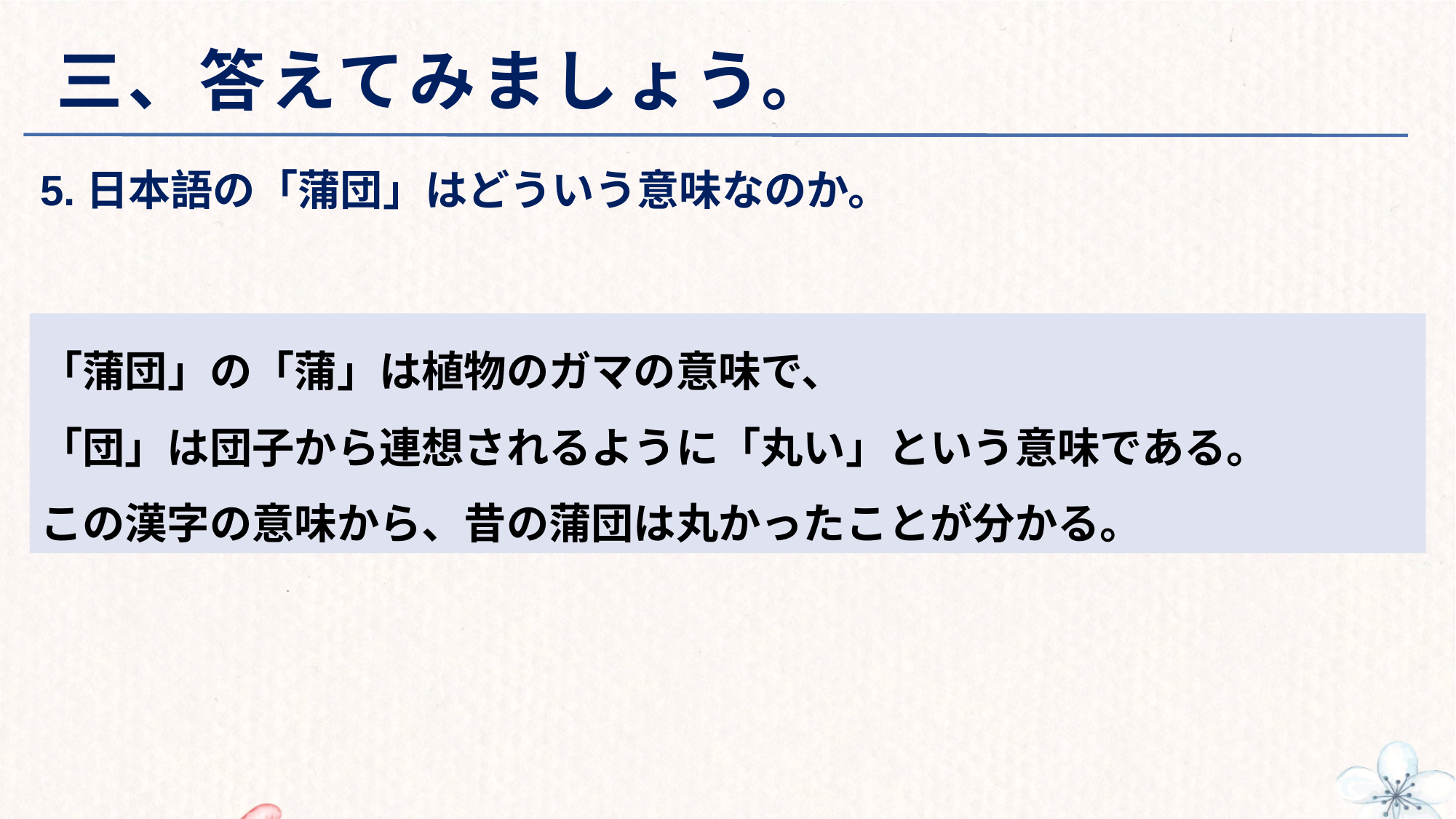

# 三、答えてみましょう。
5.日本語の「蒲団」はどういう意味なのか。
「蒲団」の「蒲」は植物のガマの意味で、
「団」は団子から連想されるように「丸い」という意味である。
この漢字の意味から、昔の蒲団は丸かったことが分かる。